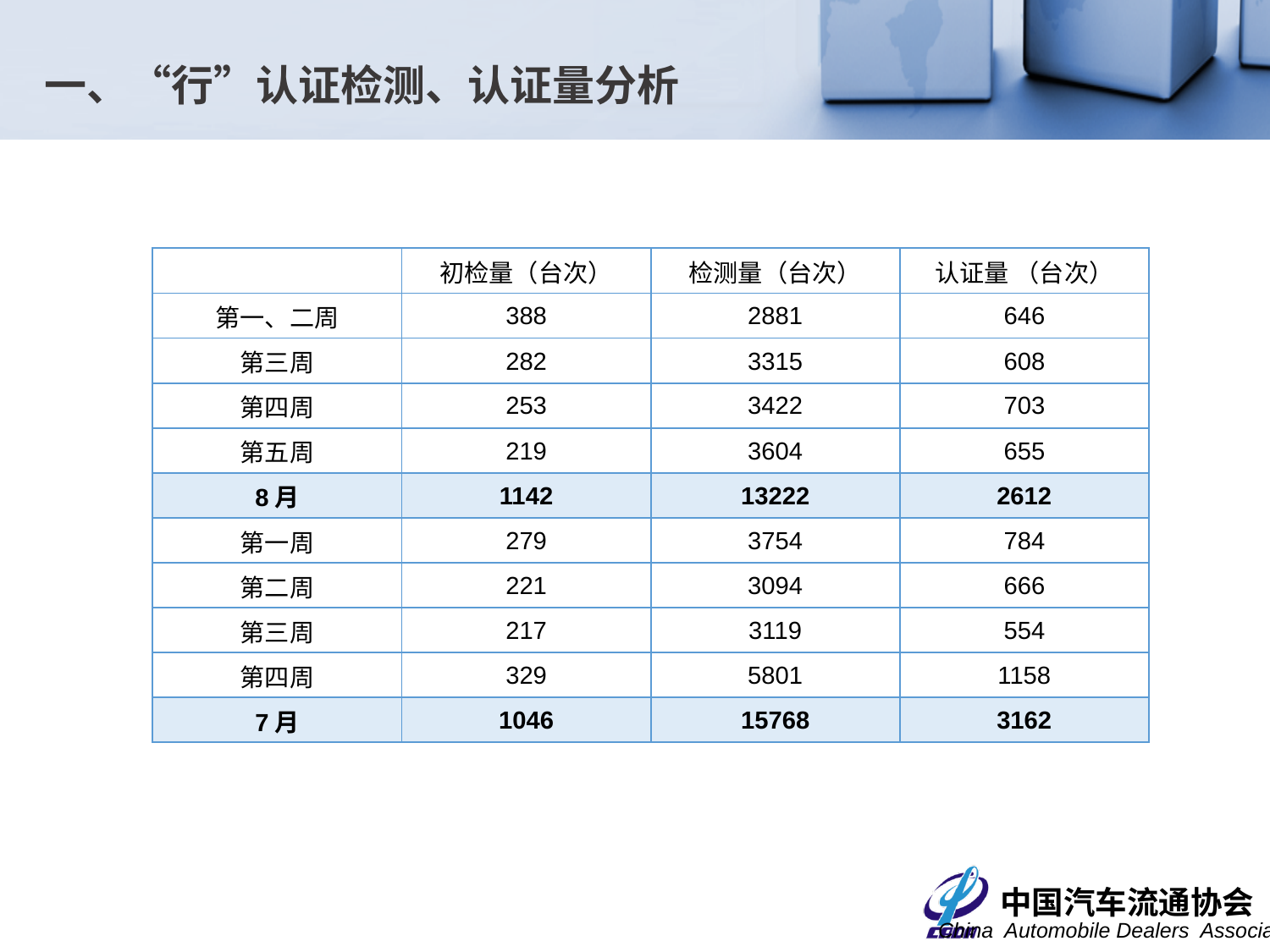

一、“行”认证检测、认证量分析
|  | 初检量（台次） | 检测量（台次） | 认证量 （台次） |
| --- | --- | --- | --- |
| 第一、二周 | 388 | 2881 | 646 |
| 第三周 | 282 | 3315 | 608 |
| 第四周 | 253 | 3422 | 703 |
| 第五周 | 219 | 3604 | 655 |
| 8月 | 1142 | 13222 | 2612 |
| 第一周 | 279 | 3754 | 784 |
| 第二周 | 221 | 3094 | 666 |
| 第三周 | 217 | 3119 | 554 |
| 第四周 | 329 | 5801 | 1158 |
| 7月 | 1046 | 15768 | 3162 |